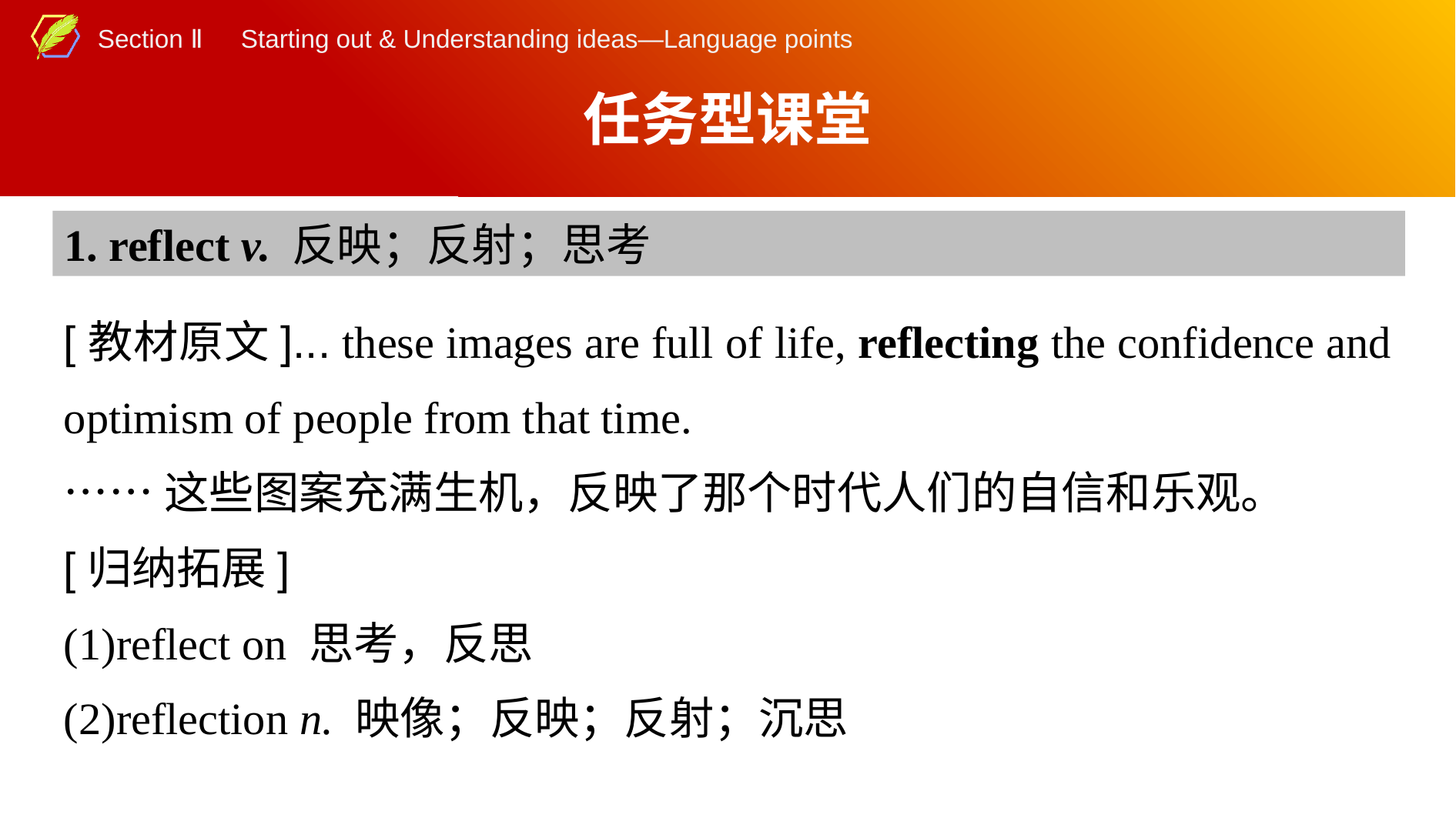

任务型课堂
1. reflect v. 反映；反射；思考
[教材原文]... these images are full of life, reflecting the confidence and optimism of people from that time.
……这些图案充满生机，反映了那个时代人们的自信和乐观。
[归纳拓展]
(1)reflect on 思考，反思
(2)reflection n. 映像；反映；反射；沉思